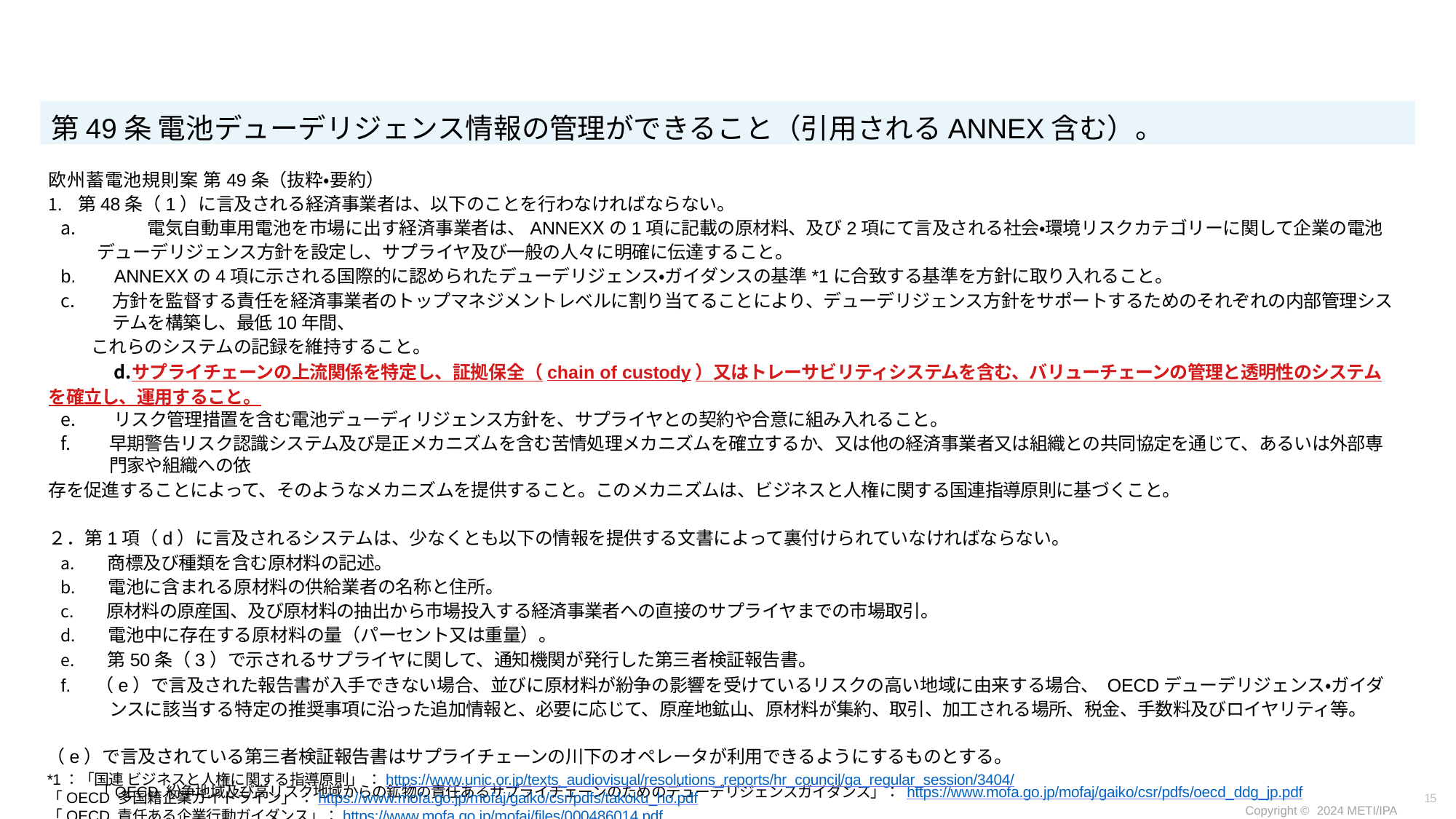

# 欧州電池規則（第49条 経済事業者の管理システム）
第49条 電池デューデリジェンス情報の管理ができること（引用されるANNEX含む）。
欧州蓄電池規則案 第49条（抜粋・要約）
第48条（1）に言及される経済事業者は、以下のことを行わなければならない。
	電気自動車用電池を市場に出す経済事業者は、ANNEXⅩの1項に記載の原材料、及び2項にて言及される社会・環境リスクカテゴリーに関して企業の電池デューデリジェンス方針を設定し、サプライヤ及び一般の人々に明確に伝達すること。
ANNEXⅩの4項に示される国際的に認められたデューデリジェンス・ガイダンスの基準*1に合致する基準を方針に取り入れること。
方針を監督する責任を経済事業者のトップマネジメントレベルに割り当てることにより、デューデリジェンス方針をサポートするためのそれぞれの内部管理システムを構築し、最低10年間、
これらのシステムの記録を維持すること。
サプライチェーンの上流関係を特定し、証拠保全（chain of custody）又はトレーサビリティシステムを含む、バリューチェーンの管理と透明性のシステムを確立し、運用すること。
リスク管理措置を含む電池デューディリジェンス方針を、サプライヤとの契約や合意に組み入れること。
早期警告リスク認識システム及び是正メカニズムを含む苦情処理メカニズムを確立するか、又は他の経済事業者又は組織との共同協定を通じて、あるいは外部専門家や組織への依
存を促進することによって、そのようなメカニズムを提供すること。このメカニズムは、ビジネスと人権に関する国連指導原則に基づくこと。
２．第1項（d）に言及されるシステムは、少なくとも以下の情報を提供する文書によって裏付けられていなければならない。
商標及び種類を含む原材料の記述。
電池に含まれる原材料の供給業者の名称と住所。
原材料の原産国、及び原材料の抽出から市場投入する経済事業者への直接のサプライヤまでの市場取引。
電池中に存在する原材料の量（パーセント又は重量）。
第50条（3）で示されるサプライヤに関して、通知機関が発行した第三者検証報告書。
f.    （e）で言及された報告書が入手できない場合、並びに原材料が紛争の影響を受けているリスクの高い地域に由来する場合、 OECDデューデリジェンス・ガイダンスに該当する特定の推奨事項に沿った追加情報と、必要に応じて、原産地鉱山、原材料が集約、取引、加工される場所、税金、手数料及びロイヤリティ等。
（e）で言及されている第三者検証報告書はサプライチェーンの川下のオペレータが利用できるようにするものとする。
*1：「国連 ビジネスと人権に関する指導原則」 ：https://www.unic.or.jp/texts_audiovisual/resolutions_reports/hr_council/ga_regular_session/3404/
「OECD 多国籍企業ガイドライン」 ：https://www.mofa.go.jp/mofaj/gaiko/csr/pdfs/takoku_ho.pdf
「OECD 責任ある企業行動ガイダンス」：https://www.mofa.go.jp/mofaj/files/000486014.pdf
「OECD 紛争地域及び高リスク地域からの鉱物の責任あるサプライチェーンのためのデューデリジェンスガイダンス」： https://www.mofa.go.jp/mofaj/gaiko/csr/pdfs/oecd_ddg_jp.pdf
Copyright © 2024 METI/IPA
15